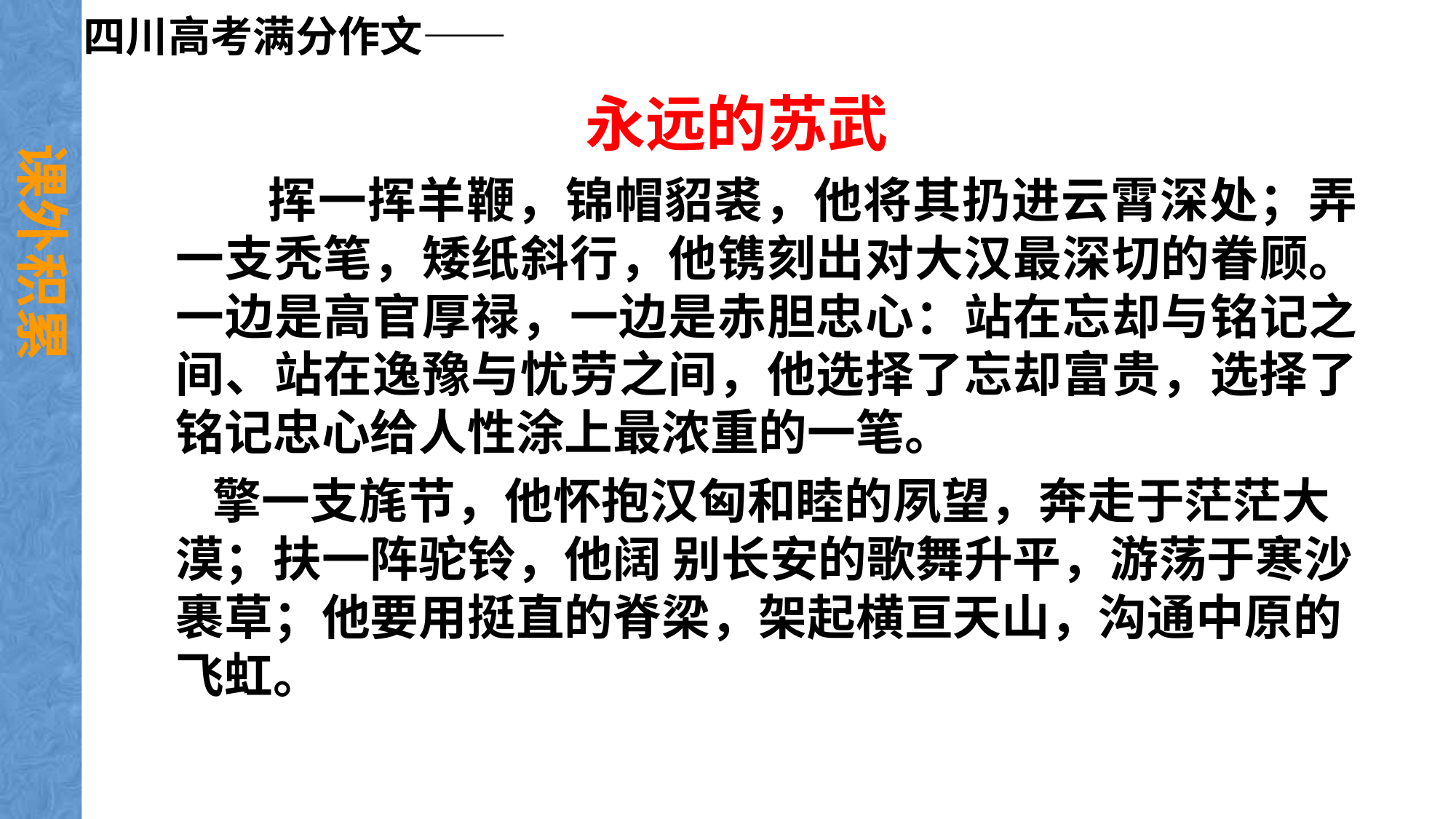

四川高考满分作文——
# 永远的苏武
课外积累
          挥一挥羊鞭，锦帽貂裘，他将其扔进云霄深处；弄一支秃笔，矮纸斜行，他镌刻出对大汉最深切的眷顾。一边是高官厚禄，一边是赤胆忠心：站在忘却与铭记之间、站在逸豫与忧劳之间，他选择了忘却富贵，选择了铭记忠心给人性涂上最浓重的一笔。
      擎一支旄节，他怀抱汉匈和睦的夙望，奔走于茫茫大漠；扶一阵驼铃，他阔 别长安的歌舞升平，游荡于寒沙裹草；他要用挺直的脊梁，架起横亘天山，沟通中原的飞虹。